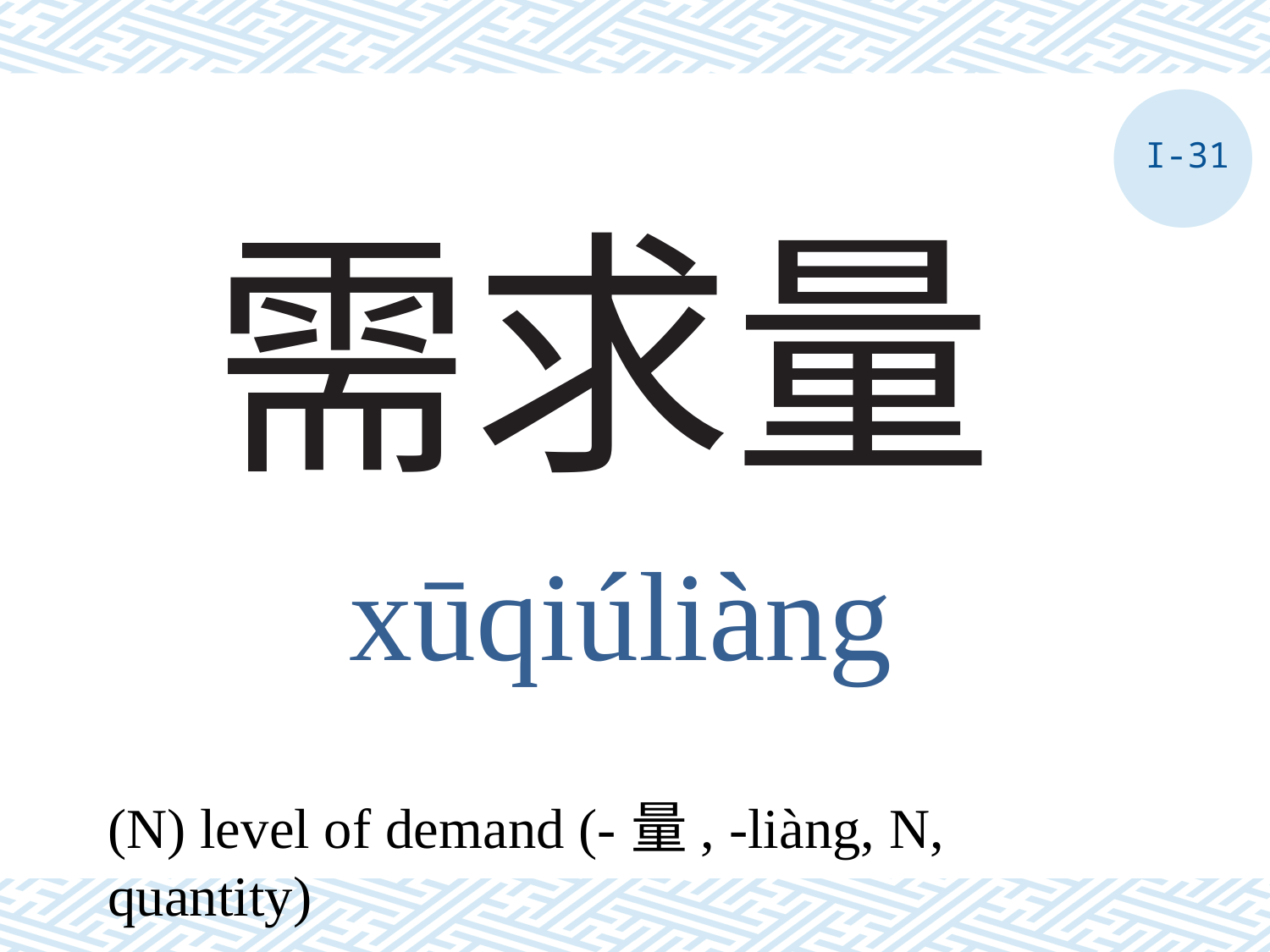

I-31

# 需求量
xūqiúliàng
(N) level of demand (-量, -liàng, N, quantity)